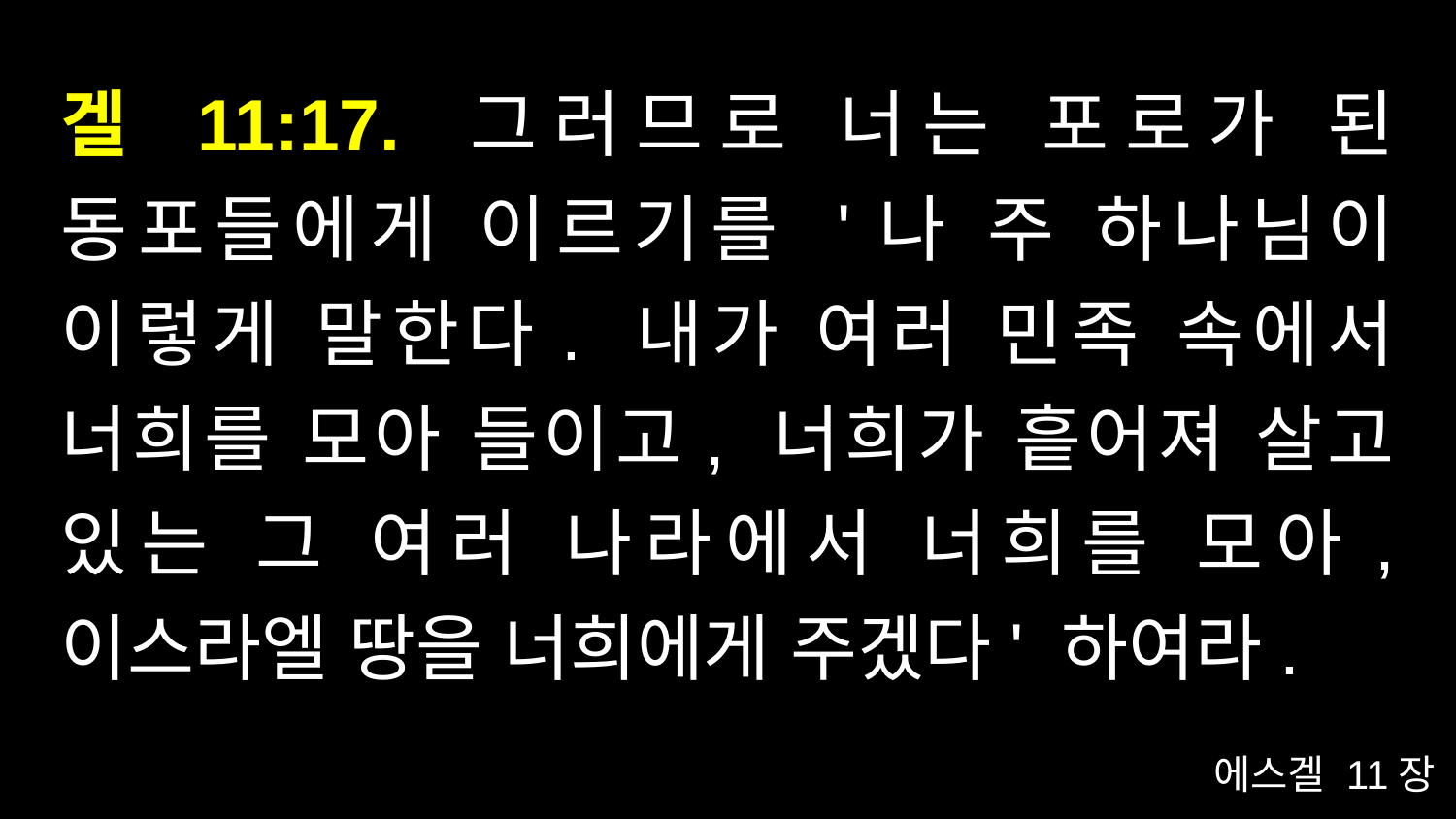

# 겔 11:17. 그러므로 너는 포로가 된 동포들에게 이르기를 '나 주 하나님이 이렇게 말한다. 내가 여러 민족 속에서 너희를 모아 들이고, 너희가 흩어져 살고 있는 그 여러 나라에서 너희를 모아, 이스라엘 땅을 너희에게 주겠다' 하여라.
에스겔 11장